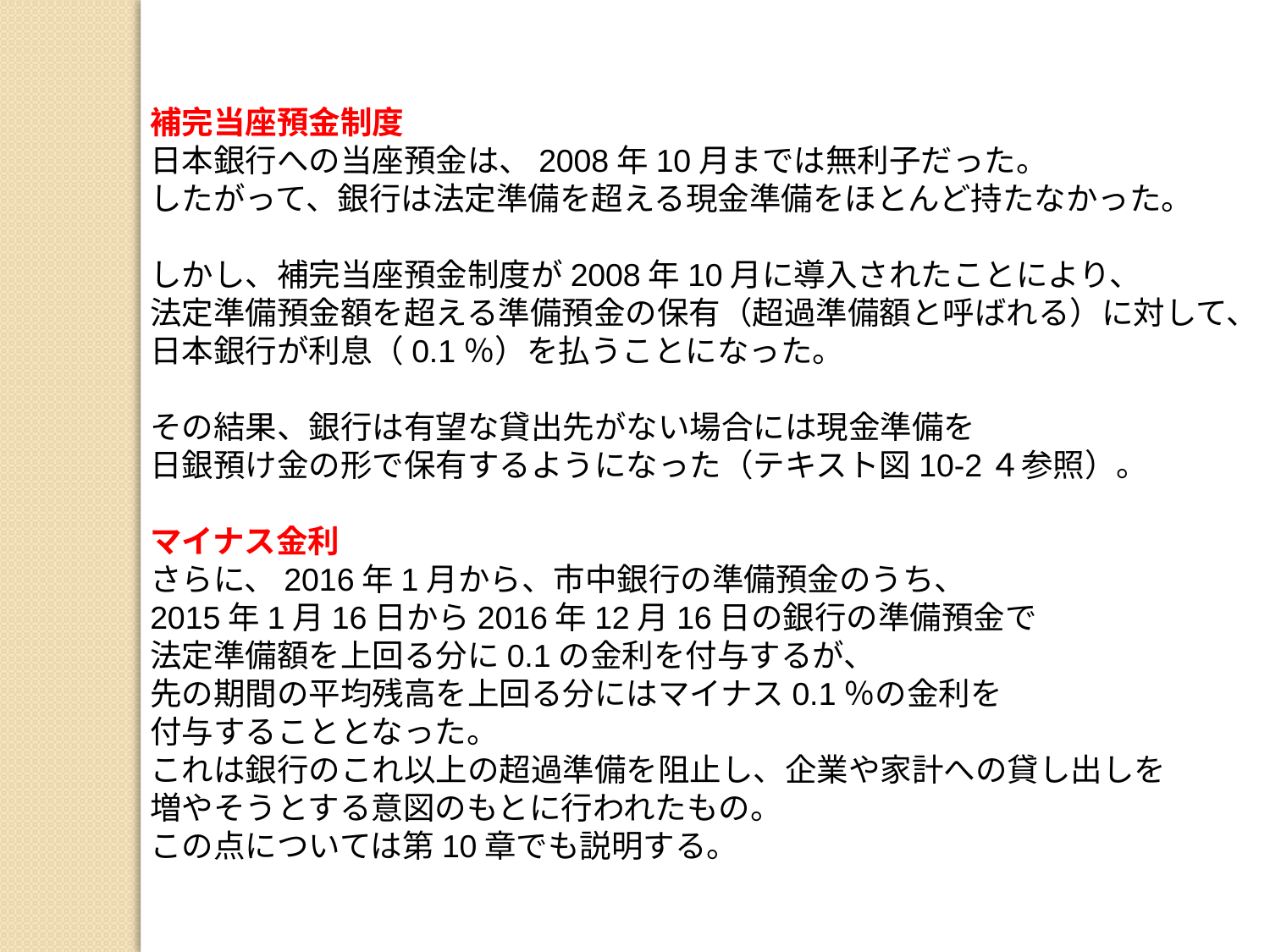

補完当座預金制度
日本銀行への当座預金は、2008年10月までは無利子だった。
したがって、銀行は法定準備を超える現金準備をほとんど持たなかった。

しかし、補完当座預金制度が2008年10月に導入されたことにより、
法定準備預金額を超える準備預金の保有（超過準備額と呼ばれる）に対して、
日本銀行が利息（0.1％）を払うことになった。

その結果、銀行は有望な貸出先がない場合には現金準備を
日銀預け金の形で保有するようになった（テキスト図10-2４参照）。

マイナス金利
さらに、2016年1月から、市中銀行の準備預金のうち、
2015年1月16日から2016年12月16日の銀行の準備預金で
法定準備額を上回る分に0.1の金利を付与するが、
先の期間の平均残高を上回る分にはマイナス0.1％の金利を
付与することとなった。
これは銀行のこれ以上の超過準備を阻止し、企業や家計への貸し出しを
増やそうとする意図のもとに行われたもの。
この点については第10章でも説明する。